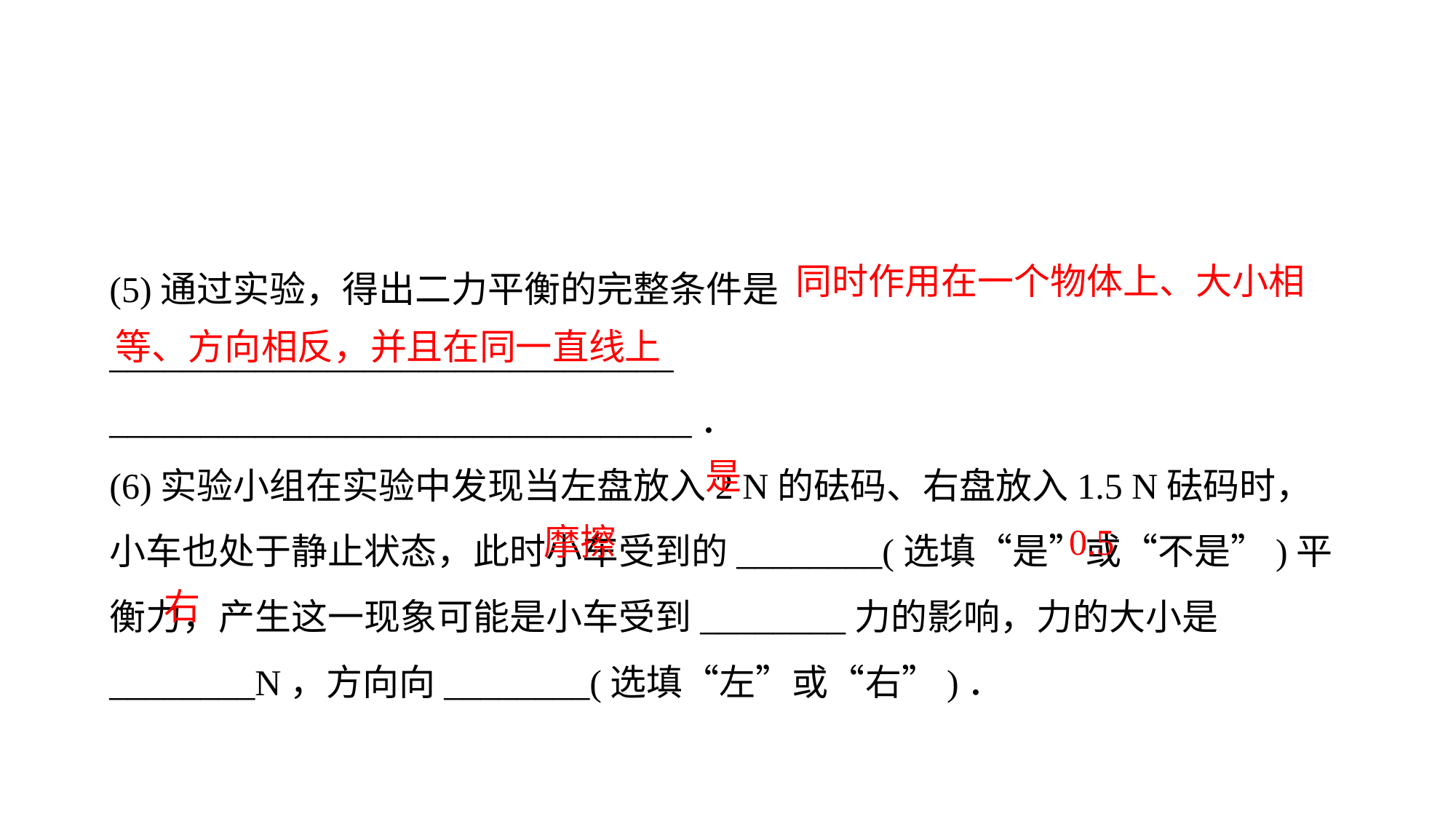

同时作用在一个物体上、大小相等、方向相反，并且在同一直线上
(5)通过实验，得出二力平衡的完整条件是_______________________________
________________________________．(6)实验小组在实验中发现当左盘放入2 N的砝码、右盘放入1.5 N砝码时，小车也处于静止状态，此时小车受到的________(选填“是”或“不是”)平衡力，产生这一现象可能是小车受到________力的影响，力的大小是________N，方向向________(选填“左”或“右”)．
是
0.5
摩擦
右